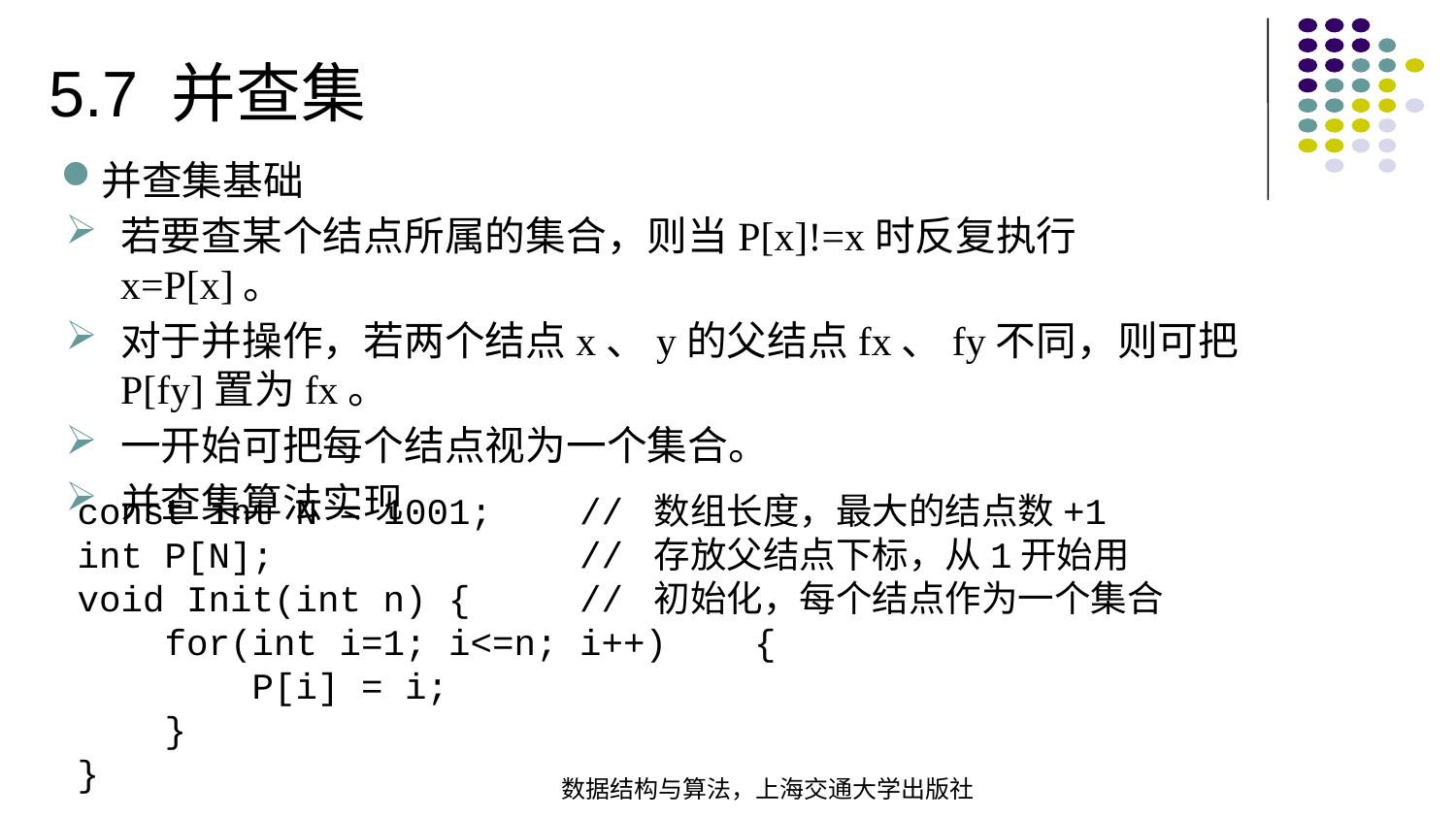

5.7 并查集
并查集基础
若要查某个结点所属的集合，则当P[x]!=x时反复执行x=P[x]。
对于并操作，若两个结点x、y的父结点fx、fy不同，则可把P[fy]置为fx。
一开始可把每个结点视为一个集合。
并查集算法实现
const int N = 1001;    // 数组长度，最大的结点数+1int P[N];              // 存放父结点下标，从1开始用void Init(int n) {     // 初始化，每个结点作为一个集合    for(int i=1; i<=n; i++)    {        P[i] = i;    }}